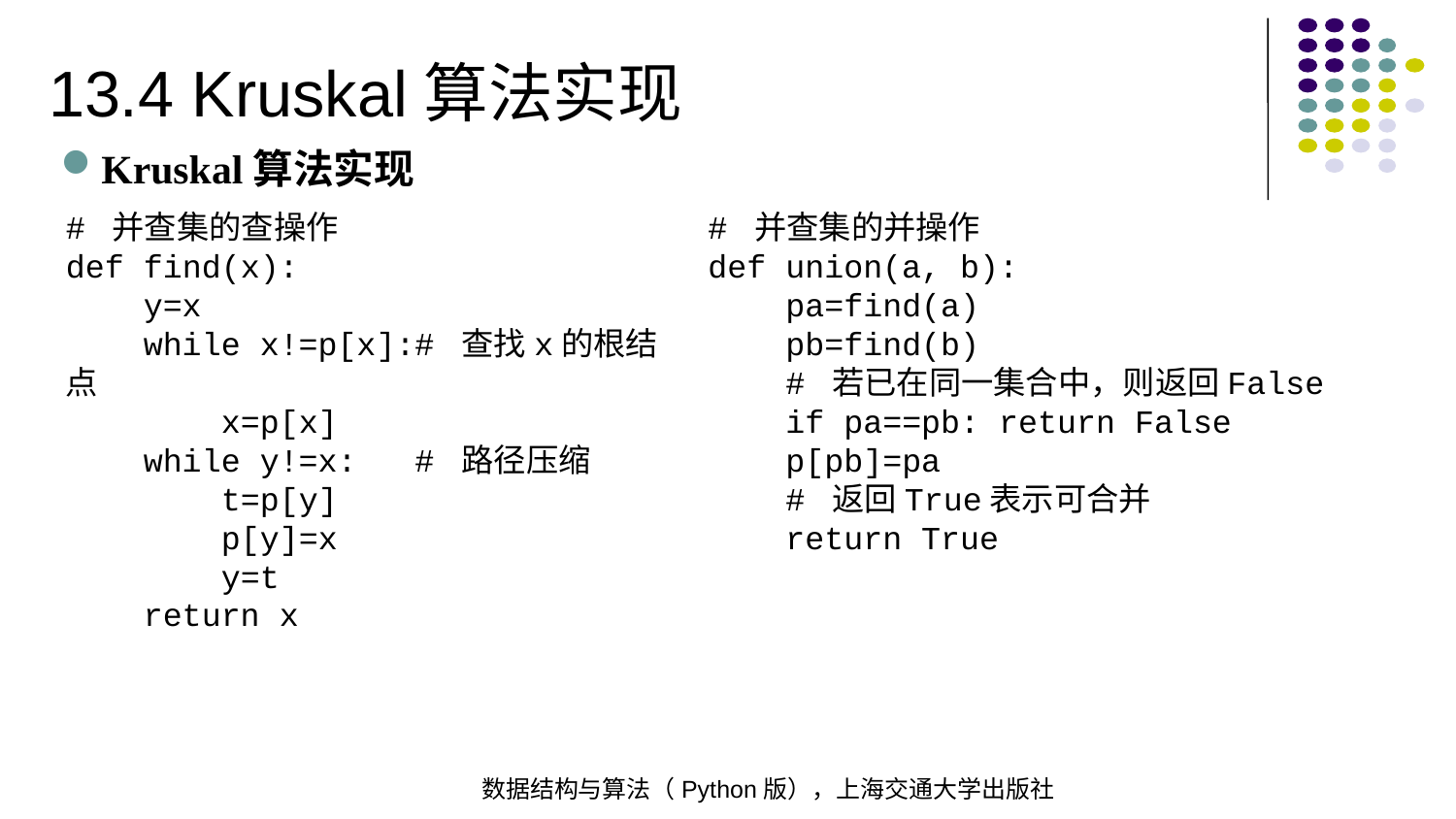

13.4 Kruskal算法实现
Kruskal算法实现
# 并查集的查操作
def find(x):
    y=x
    while x!=p[x]:# 查找x的根结点
        x=p[x]
    while y!=x:   # 路径压缩
        t=p[y]
        p[y]=x
        y=t
    return x
# 并查集的并操作
def union(a, b):
    pa=find(a)
    pb=find(b)
    # 若已在同一集合中，则返回False
    if pa==pb: return False
    p[pb]=pa
    # 返回True表示可合并
    return True